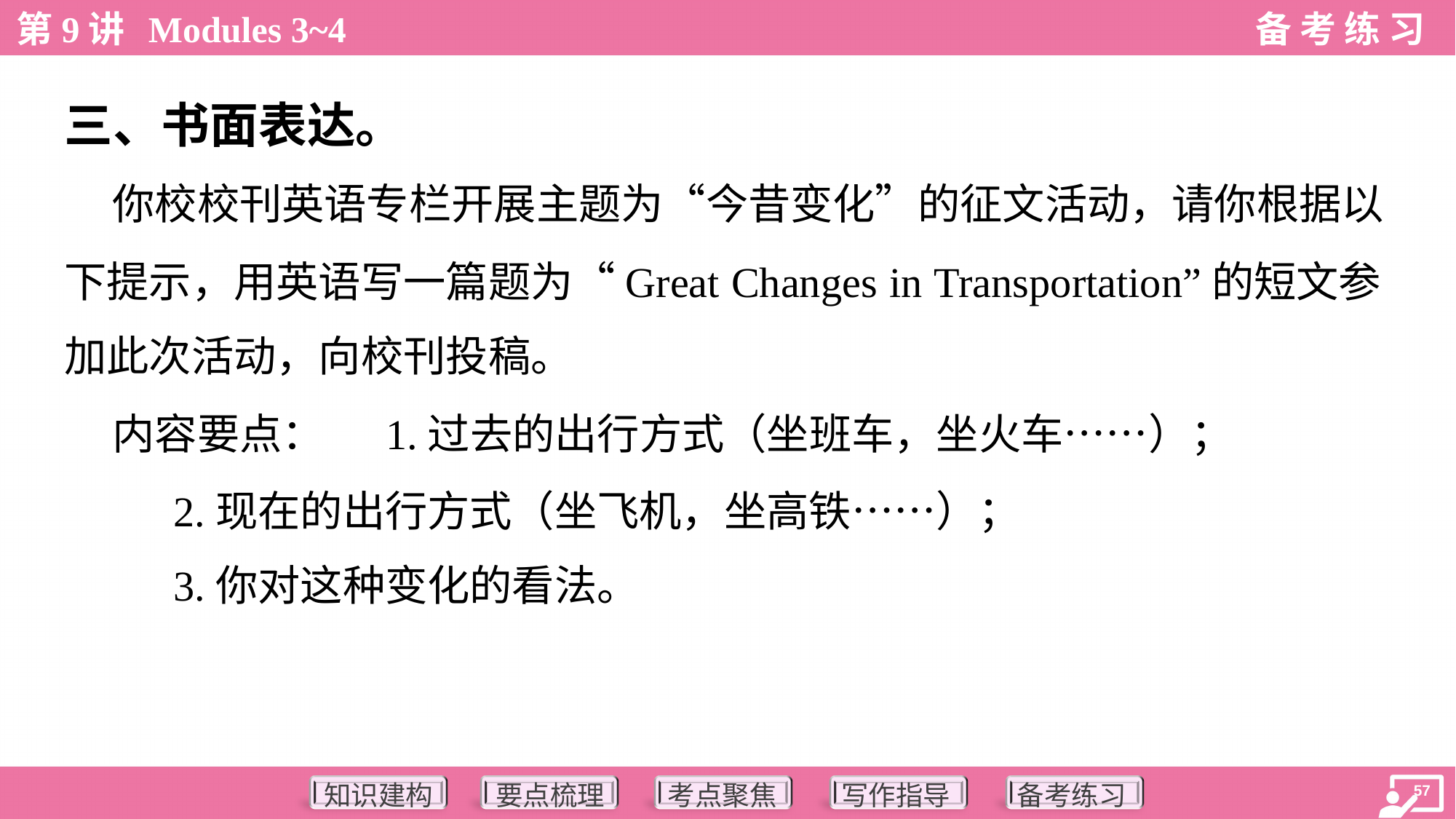

三、书面表达。
    你校校刊英语专栏开展主题为“今昔变化”的征文活动，请你根据以
下提示，用英语写一篇题为“Great Changes in Transportation”的短文参
加此次活动，向校刊投稿。
    内容要点：	1.过去的出行方式（坐班车，坐火车……）；
	2.现在的出行方式（坐飞机，坐高铁……）；
	3.你对这种变化的看法。